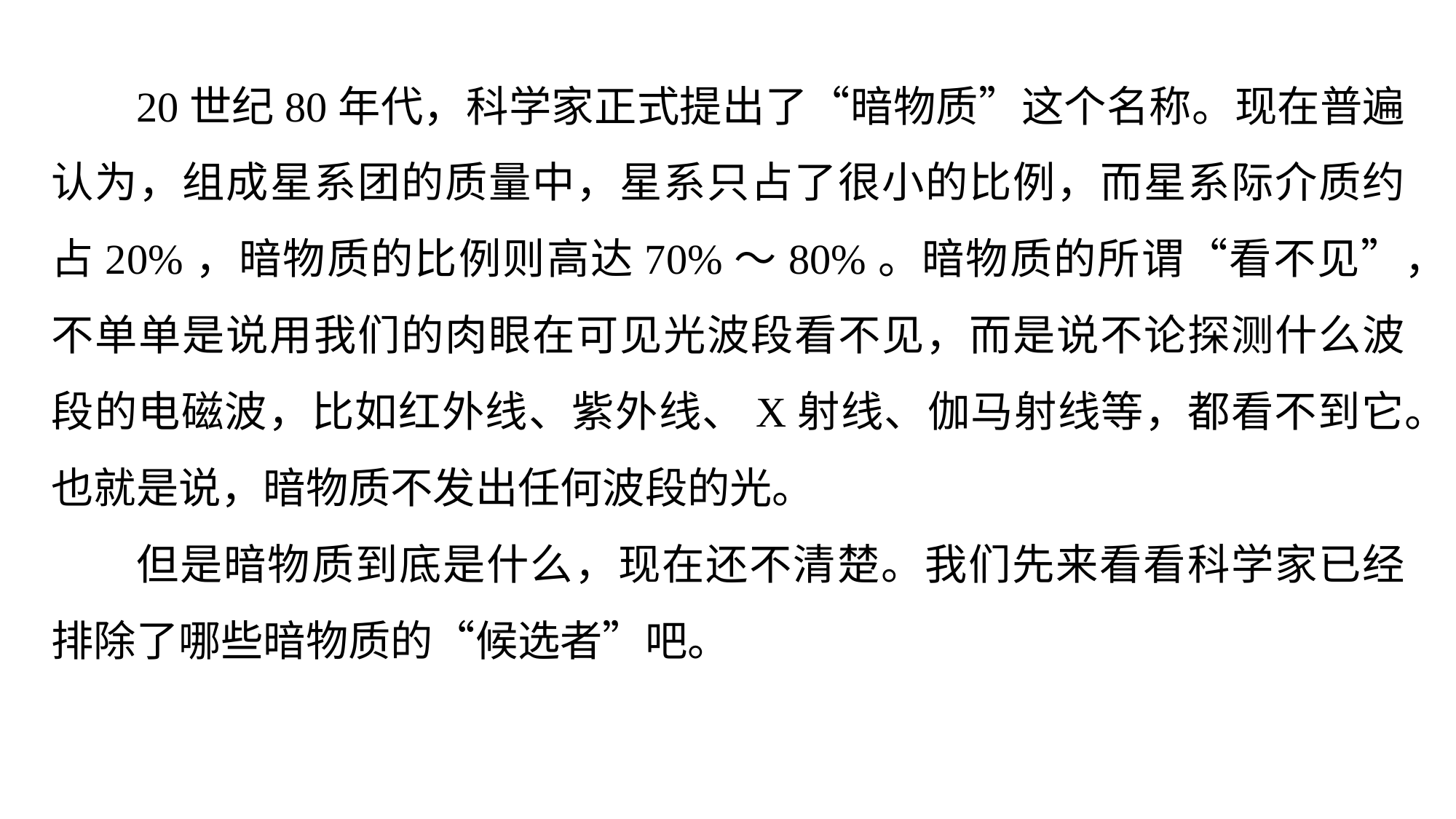

20世纪80年代，科学家正式提出了“暗物质”这个名称。现在普遍认为，组成星系团的质量中，星系只占了很小的比例，而星系际介质约占20%，暗物质的比例则高达70%～80%。暗物质的所谓“看不见”，不单单是说用我们的肉眼在可见光波段看不见，而是说不论探测什么波段的电磁波，比如红外线、紫外线、X射线、伽马射线等，都看不到它。也就是说，暗物质不发出任何波段的光。
但是暗物质到底是什么，现在还不清楚。我们先来看看科学家已经排除了哪些暗物质的“候选者”吧。